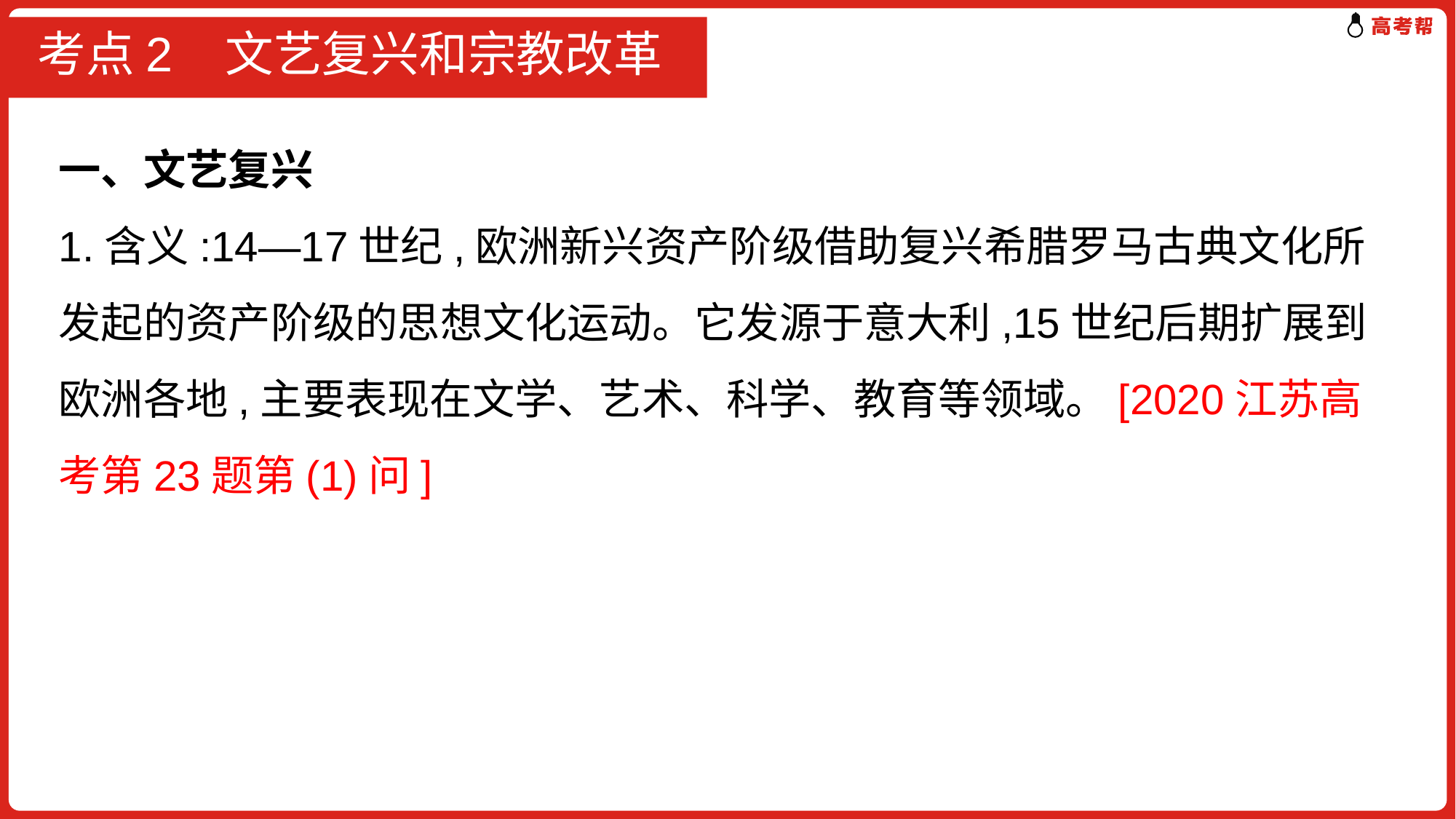

# 考点2   文艺复兴和宗教改革
一、文艺复兴
1.含义:14—17世纪,欧洲新兴资产阶级借助复兴希腊罗马古典文化所发起的资产阶级的思想文化运动。它发源于意大利,15世纪后期扩展到欧洲各地,主要表现在文学、艺术、科学、教育等领域。[2020江苏高考第23题第(1)问]